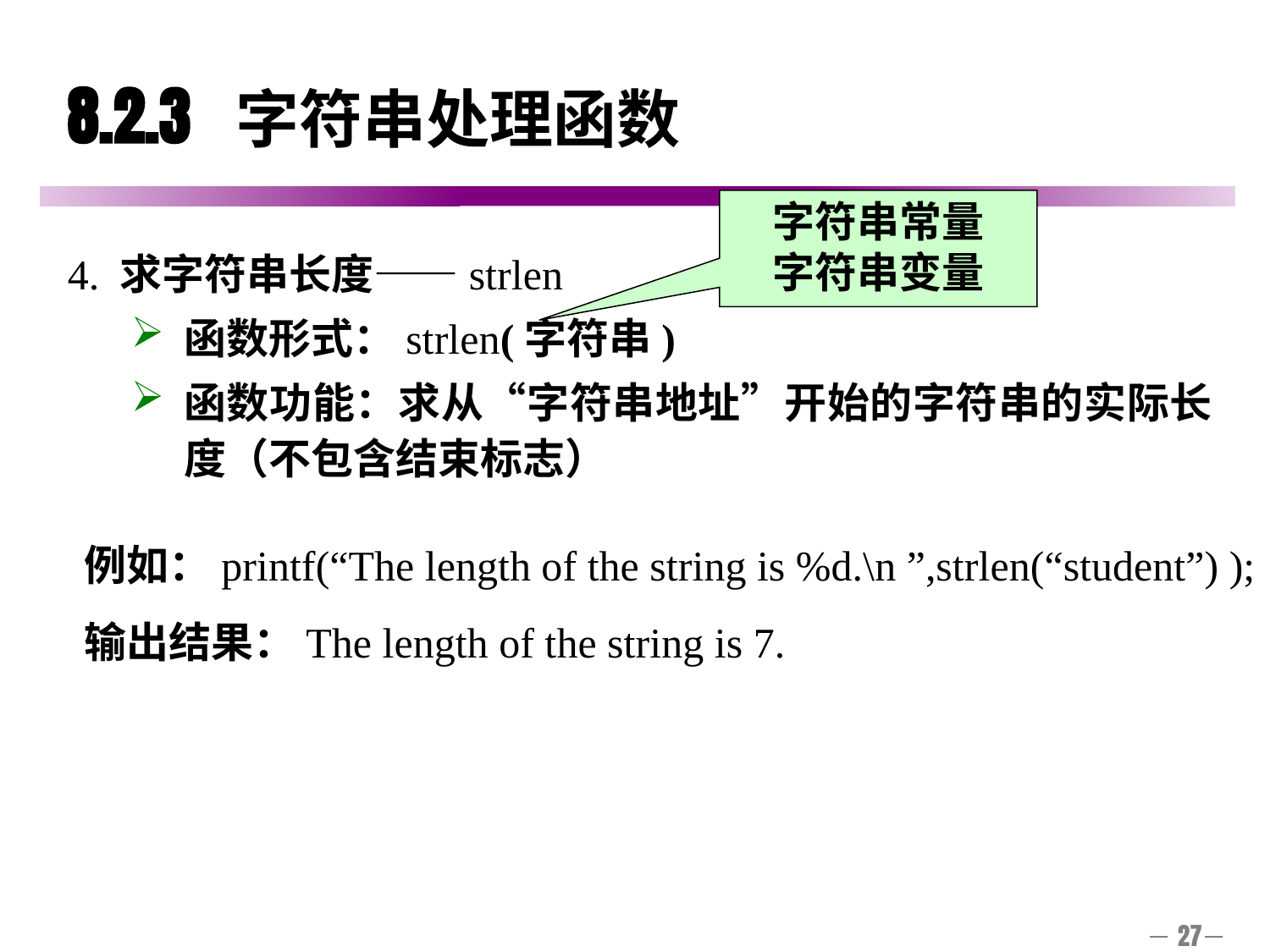

# 8.2.3  字符串处理函数
字符串常量
字符串变量
4. 求字符串长度——strlen
函数形式：strlen(字符串)
函数功能：求从“字符串地址”开始的字符串的实际长度（不包含结束标志）
例如：printf(“The length of the string is %d.\n ”,strlen(“student”) );
输出结果：The length of the string is 7.
－27－